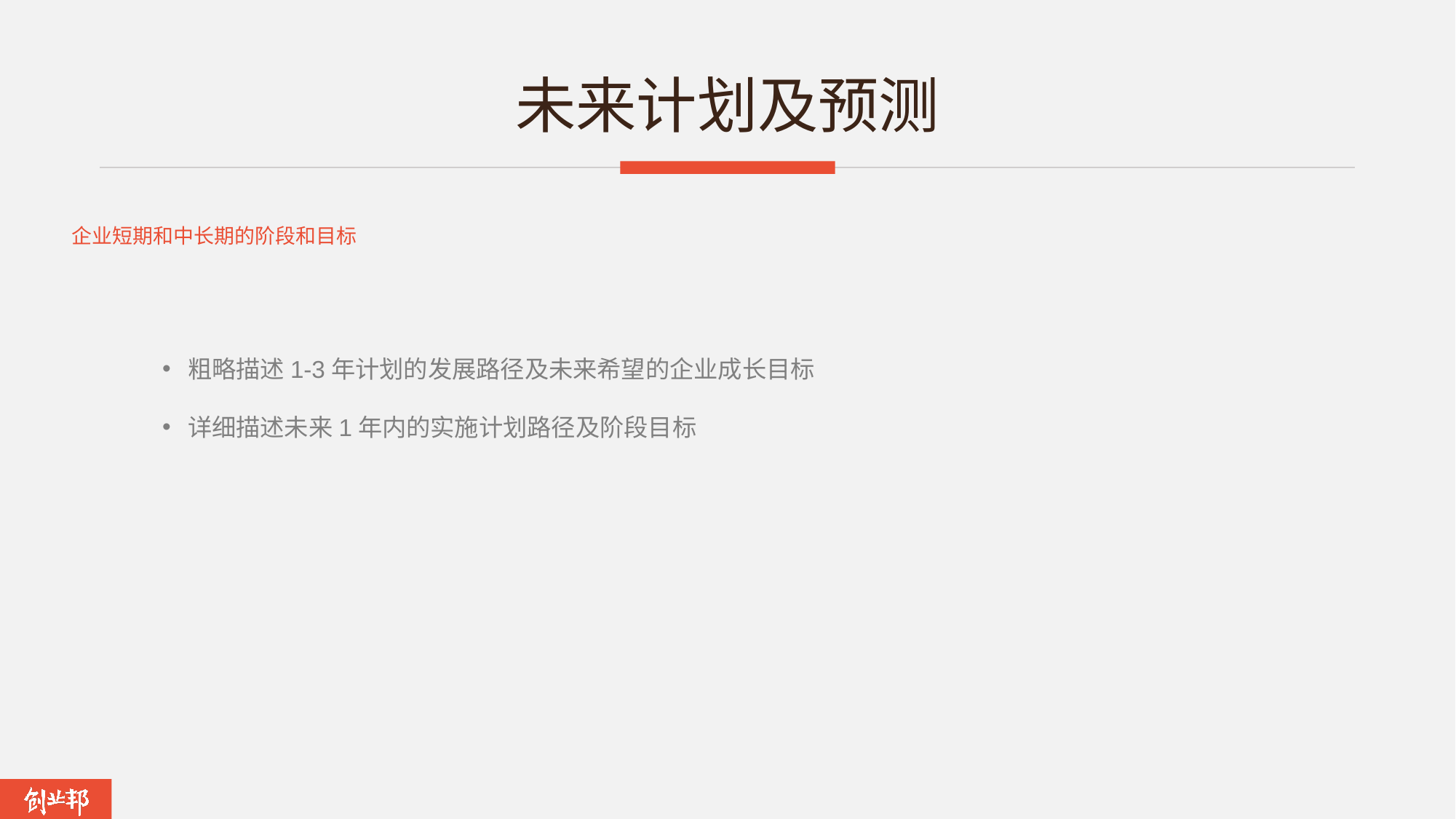

# 未来计划及预测
企业短期和中长期的阶段和目标
粗略描述1-3年计划的发展路径及未来希望的企业成长目标
详细描述未来1年内的实施计划路径及阶段目标